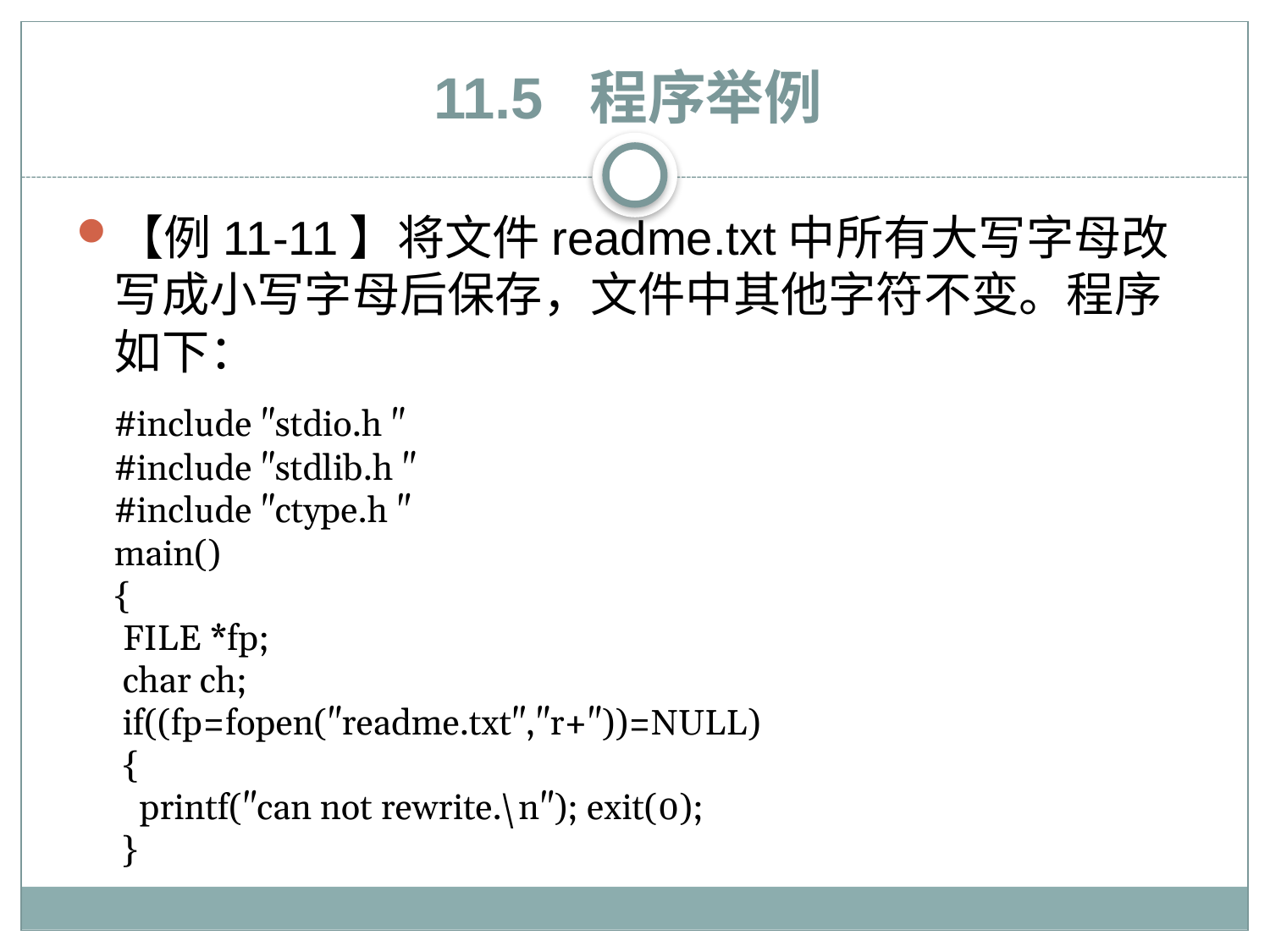

# 11.5  程序举例
【例11-11】将文件readme.txt中所有大写字母改写成小写字母后保存，文件中其他字符不变。程序如下：
	#include "stdio.h "
#include "stdlib.h "
#include "ctype.h "
main()
{
 FILE *fp;
 char ch;
 if((fp=fopen("readme.txt","r+"))=NULL)
 {
   printf("can not rewrite.\n"); exit(0);
 }